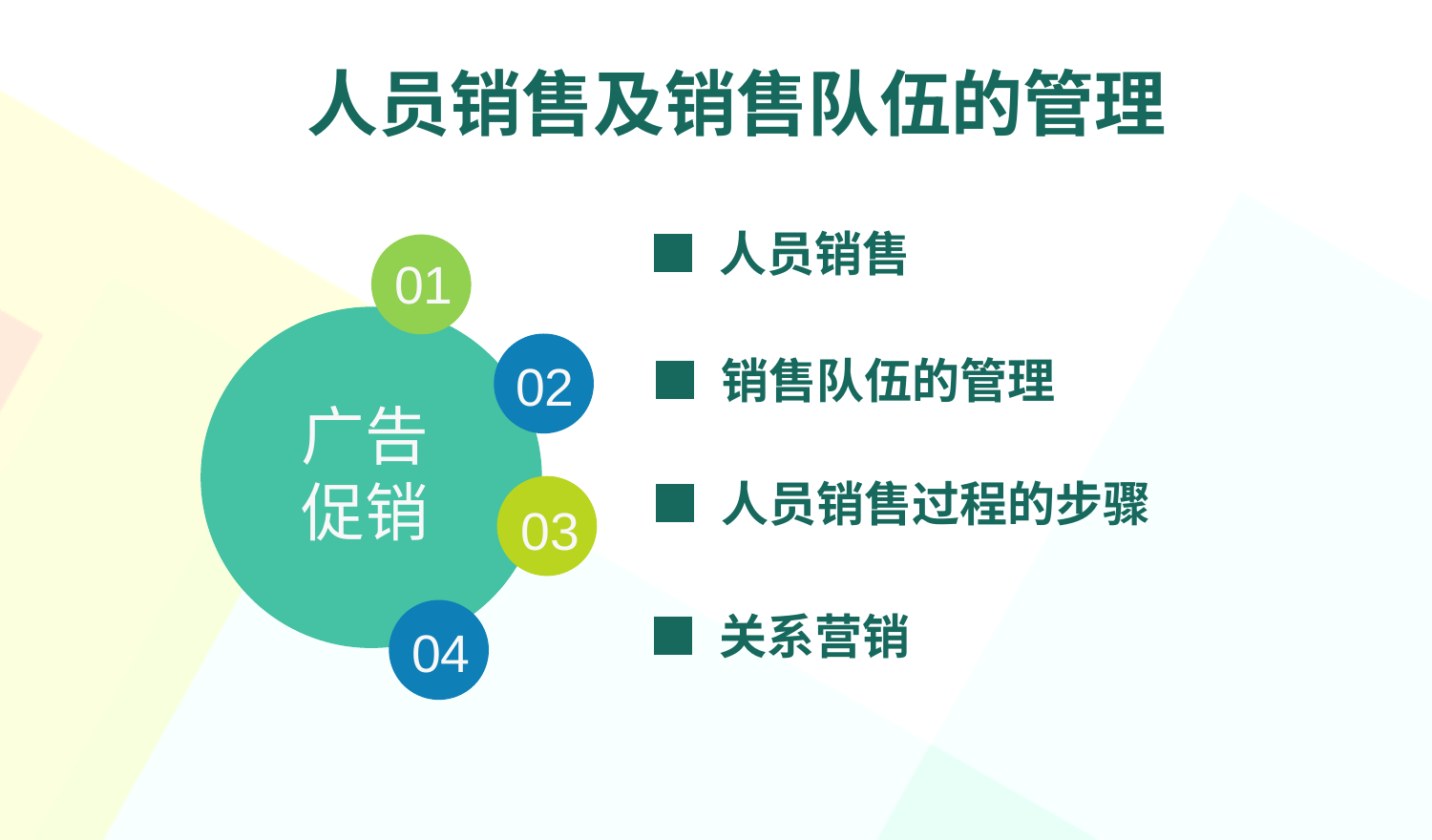

人员销售及销售队伍的管理
■ 人员销售

01

02
■ 销售队伍的管理
广告
促销
■ 人员销售过程的步骤

03

04
■ 关系营销